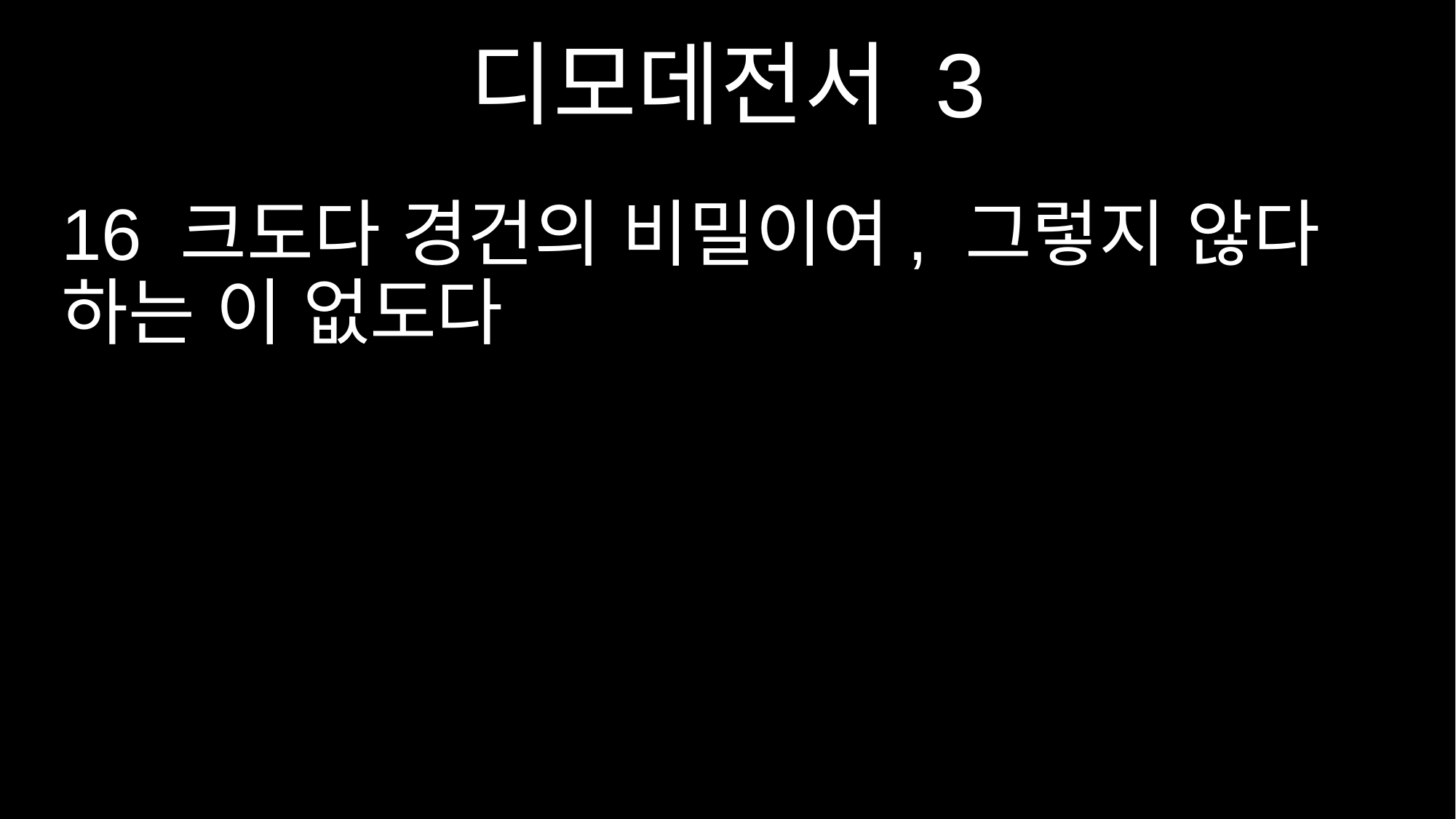

디모데전서 3
16 크도다 경건의 비밀이여, 그렇지 않다 하는 이 없도다